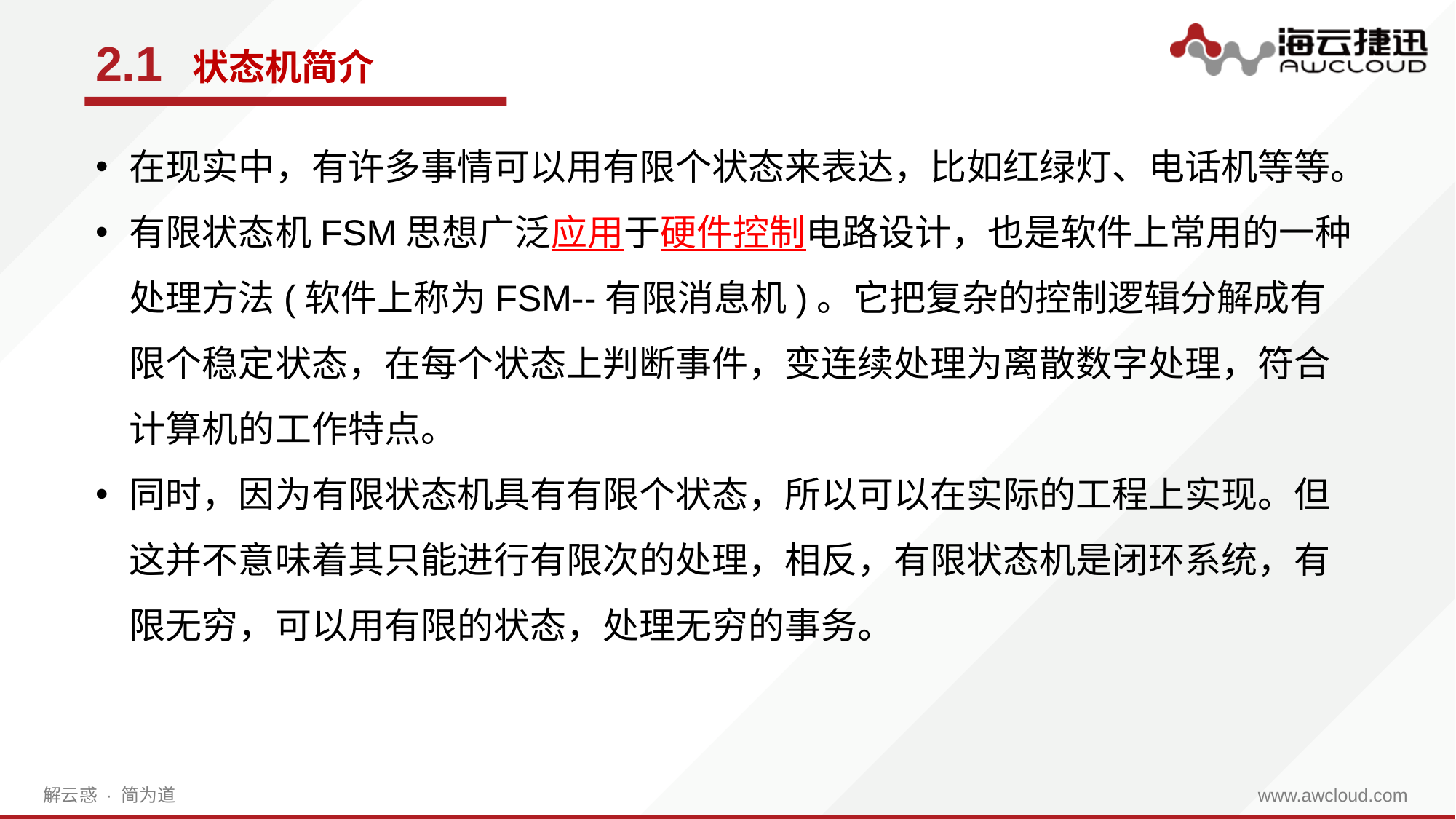

2.1
状态机简介

在现实中，有许多事情可以用有限个状态来表达，比如红绿灯、电话机等等。
有限状态机FSM思想广泛应用于硬件控制电路设计，也是软件上常用的一种处理方法(软件上称为FSM--有限消息机)。它把复杂的控制逻辑分解成有限个稳定状态，在每个状态上判断事件，变连续处理为离散数字处理，符合计算机的工作特点。
同时，因为有限状态机具有有限个状态，所以可以在实际的工程上实现。但这并不意味着其只能进行有限次的处理，相反，有限状态机是闭环系统，有限无穷，可以用有限的状态，处理无穷的事务。
e7d195523061f1c0205959036996ad55c215b892a7aac5c0B9ADEF7896FB48F2EF97163A2DE1401E1875DEDC438B7864AD24CA23553DBBBD975DAF4CAD4A2592689FFB6CEE59FFA55B2702D0E5EE29CD13A772EDE6F53528E69C5E9D25D472BDE10ED2E098947D65F27977D4F705C1FD4E05B93AC973C3A05509AF0DFFB6A805B38B5F304DD5A8D4